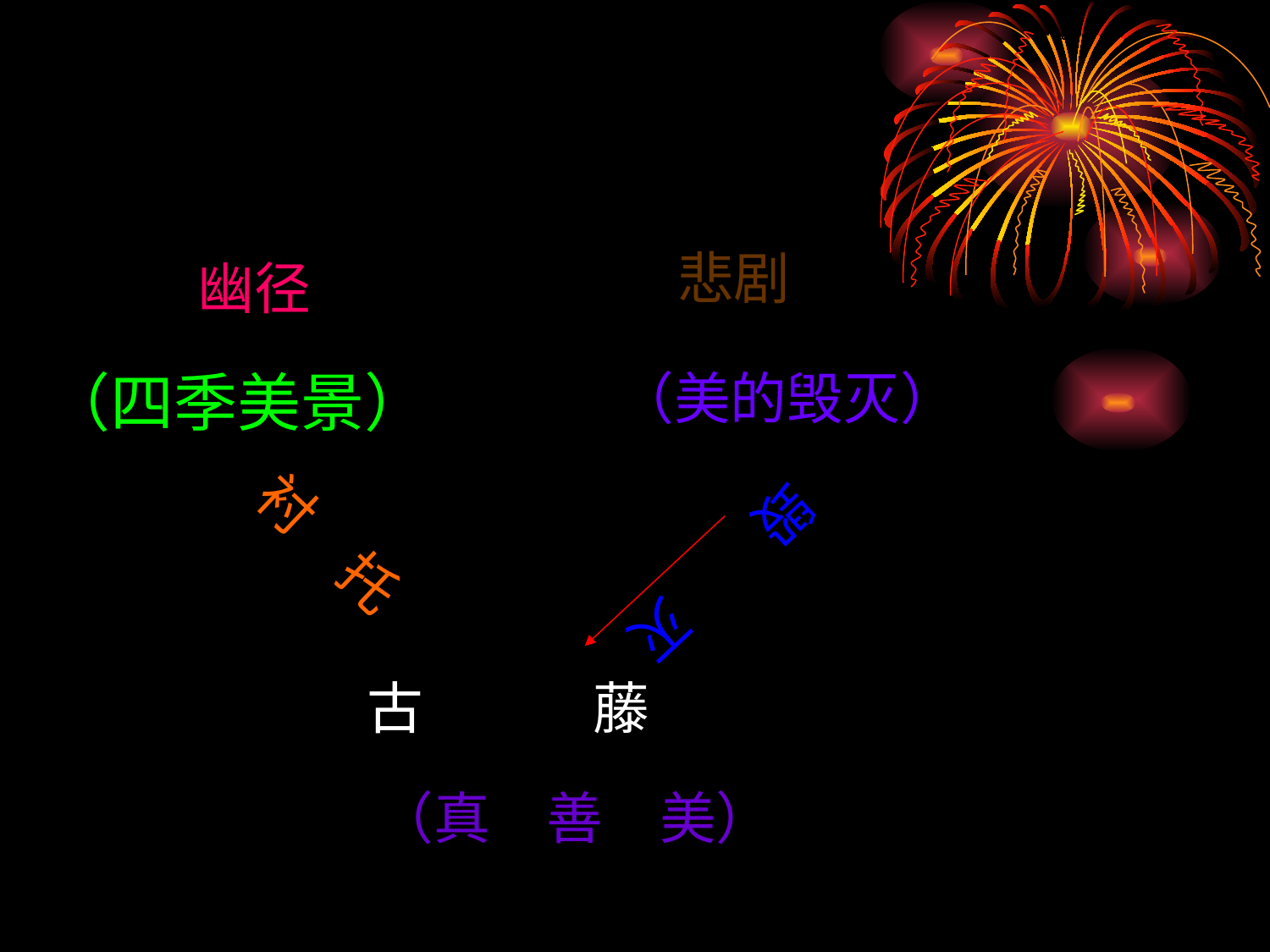

悲剧
幽径
（四季美景）
（美的毁灭）
衬　托
毁　　灭

古　　　藤
（真　善　美）